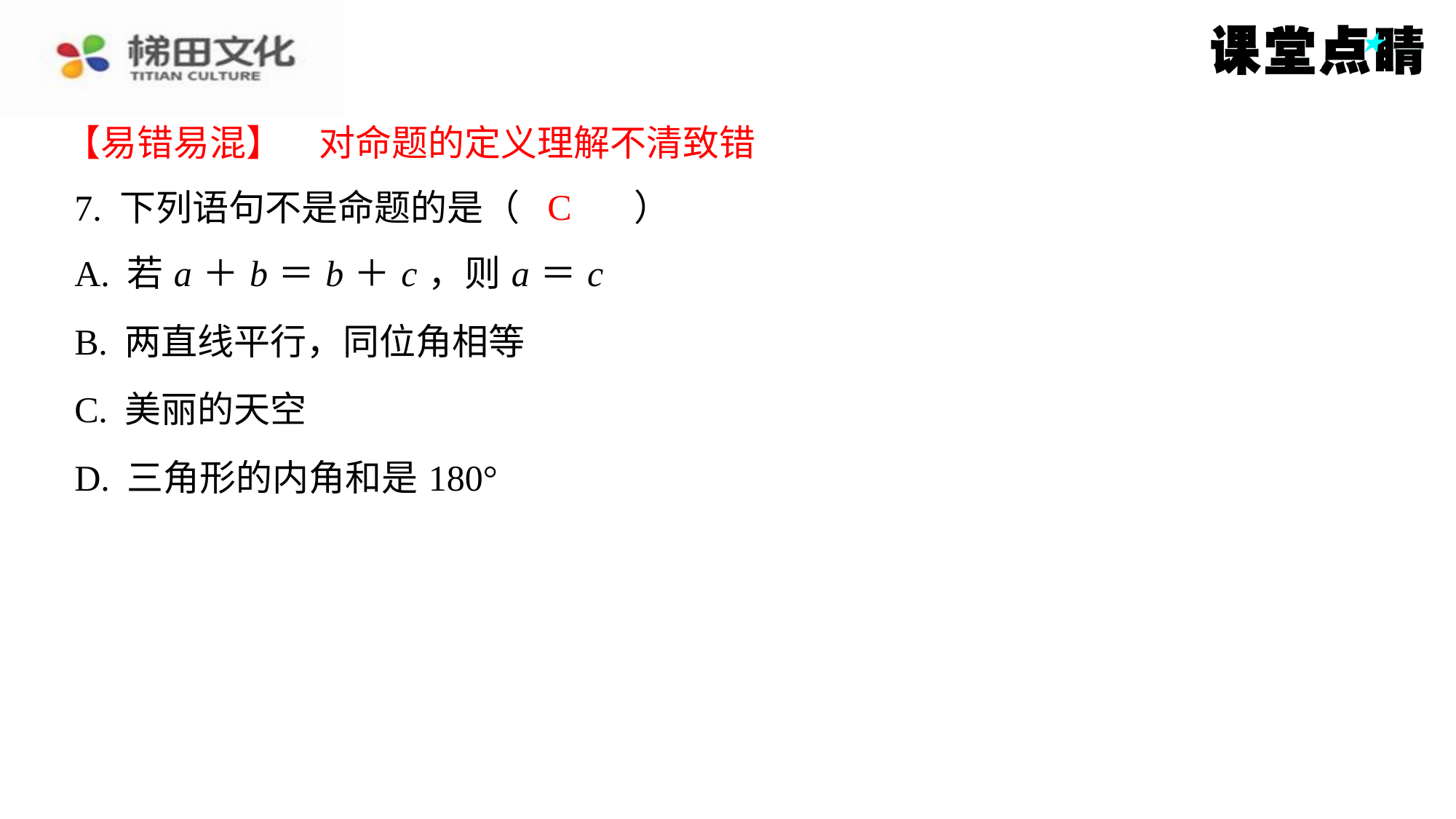

【易错易混】　对命题的定义理解不清致错
【易错易混】　对命题的定义理解不清致错
C
7. 下列语句不是命题的是（　C　）
| A. 若 a ＋ b ＝ b ＋ c ，则 a ＝ c |
| --- |
| B. 两直线平行，同位角相等 |
| C. 美丽的天空 |
| D. 三角形的内角和是180° |